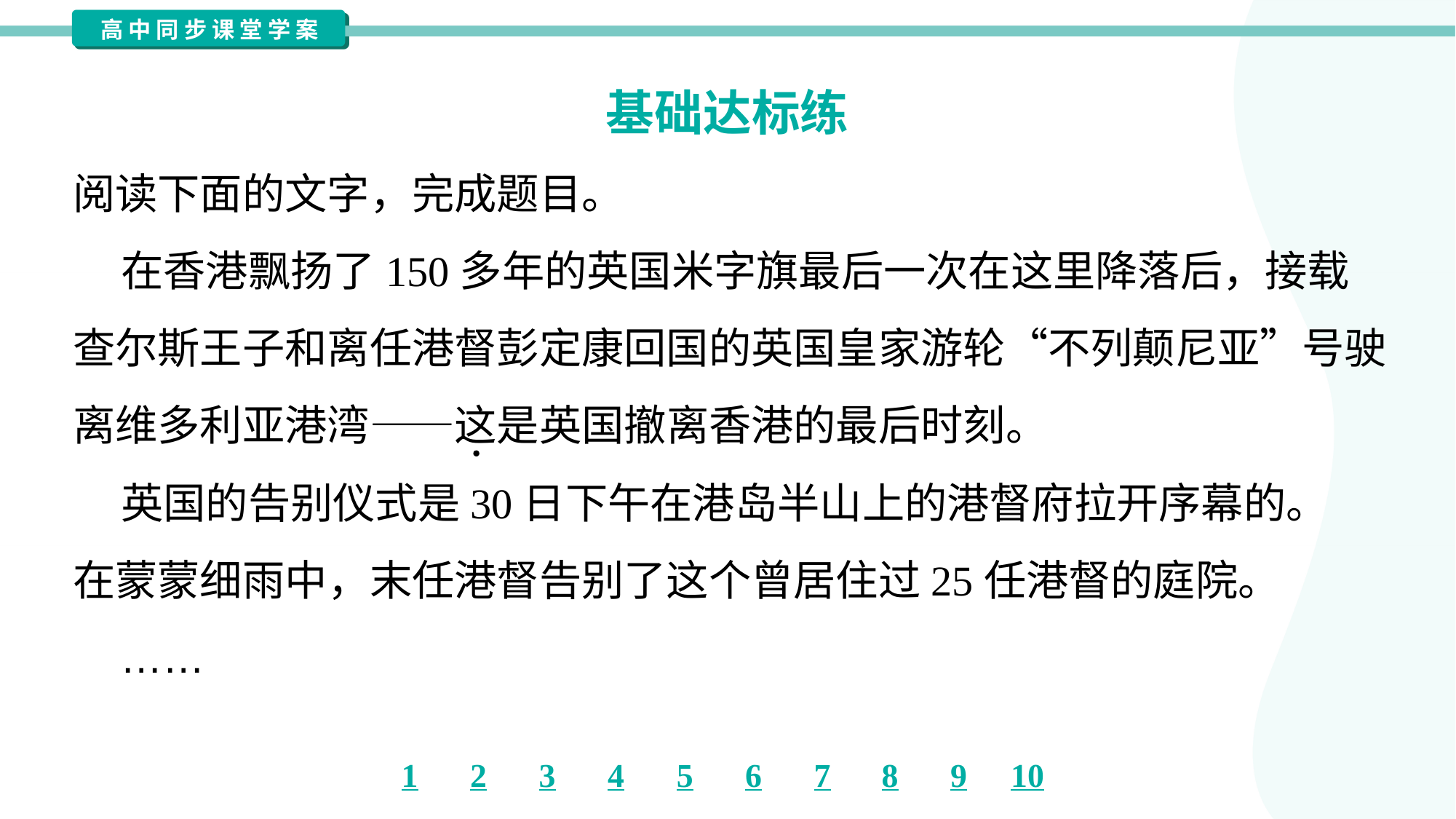

基础达标练
阅读下面的文字，完成题目。
    在香港飘扬了150多年的英国米字旗最后一次在这里降落后，接载
查尔斯王子和离任港督彭定康回国的英国皇家游轮“不列颠尼亚”号驶
离维多利亚港湾——这是英国撤离香港的最后时刻。
    英国的告别仪式是30日下午在港岛半山上的港督府拉开序幕的。
在蒙蒙细雨中，末任港督告别了这个曾居住过25任港督的庭院。
    ……